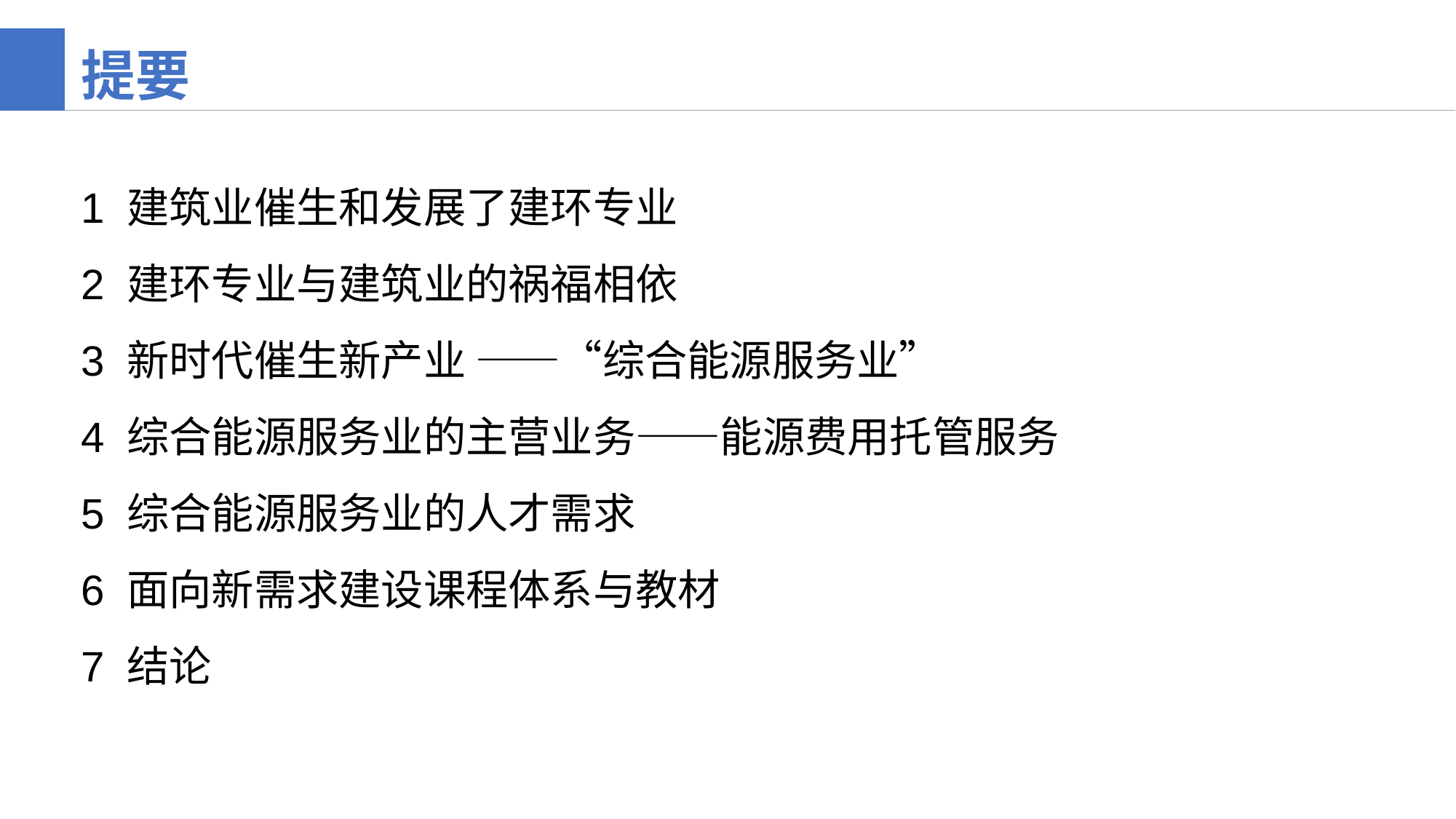

提要
1 建筑业催生和发展了建环专业
2 建环专业与建筑业的祸福相依
3 新时代催生新产业 ——“综合能源服务业”
4 综合能源服务业的主营业务——能源费用托管服务
5 综合能源服务业的人才需求
6 面向新需求建设课程体系与教材
7 结论